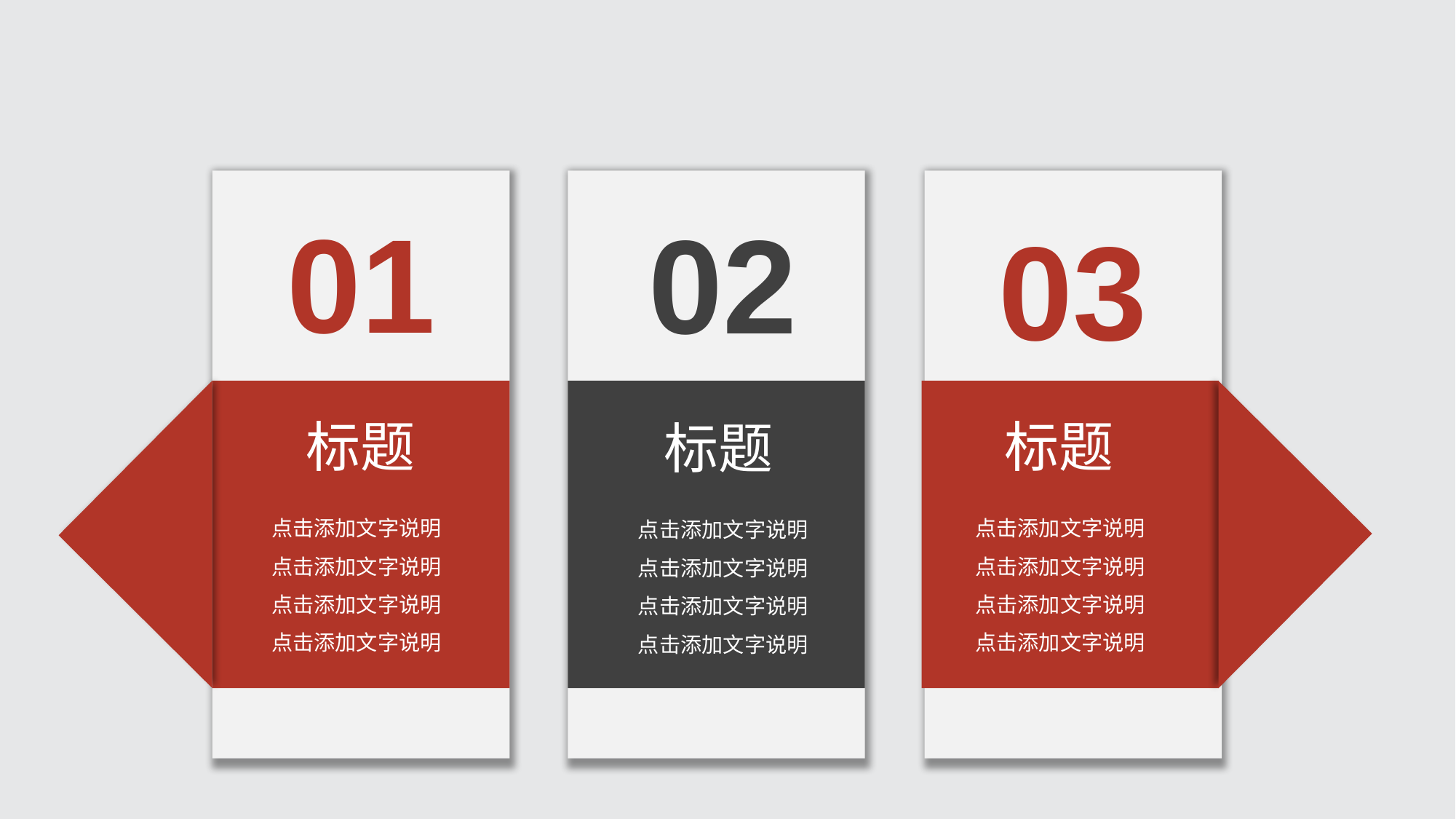

01
02
03

标题
标题
标题

点击添加文字说明
点击添加文字说明
点击添加文字说明
点击添加文字说明
点击添加文字说明
点击添加文字说明
点击添加文字说明
点击添加文字说明
点击添加文字说明
点击添加文字说明
点击添加文字说明
点击添加文字说明